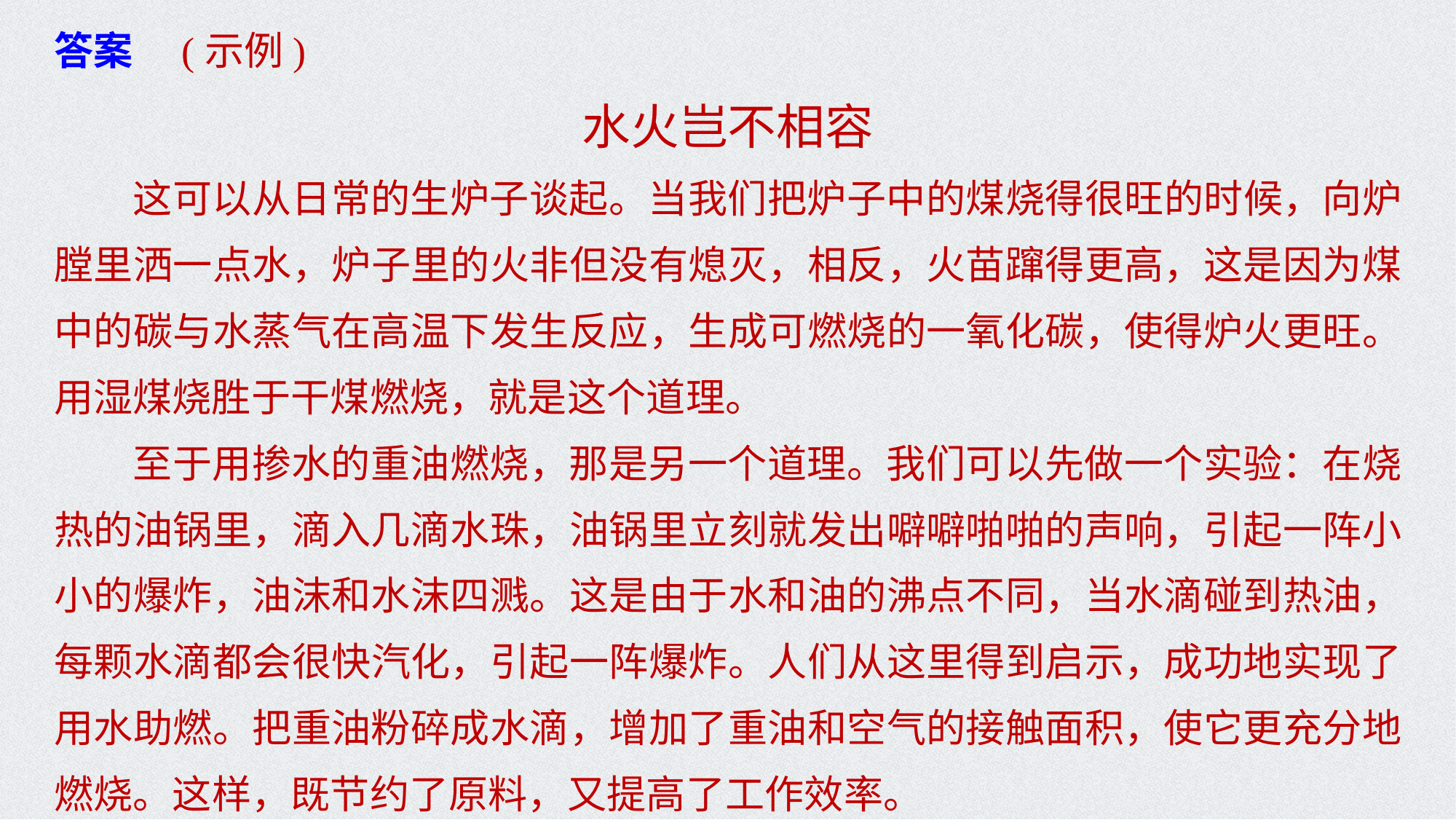

答案　(示例)
水火岂不相容
这可以从日常的生炉子谈起。当我们把炉子中的煤烧得很旺的时候，向炉膛里洒一点水，炉子里的火非但没有熄灭，相反，火苗蹿得更高，这是因为煤中的碳与水蒸气在高温下发生反应，生成可燃烧的一氧化碳，使得炉火更旺。用湿煤烧胜于干煤燃烧，就是这个道理。
至于用掺水的重油燃烧，那是另一个道理。我们可以先做一个实验：在烧热的油锅里，滴入几滴水珠，油锅里立刻就发出噼噼啪啪的声响，引起一阵小小的爆炸，油沫和水沫四溅。这是由于水和油的沸点不同，当水滴碰到热油，每颗水滴都会很快汽化，引起一阵爆炸。人们从这里得到启示，成功地实现了用水助燃。把重油粉碎成水滴，增加了重油和空气的接触面积，使它更充分地燃烧。这样，既节约了原料，又提高了工作效率。